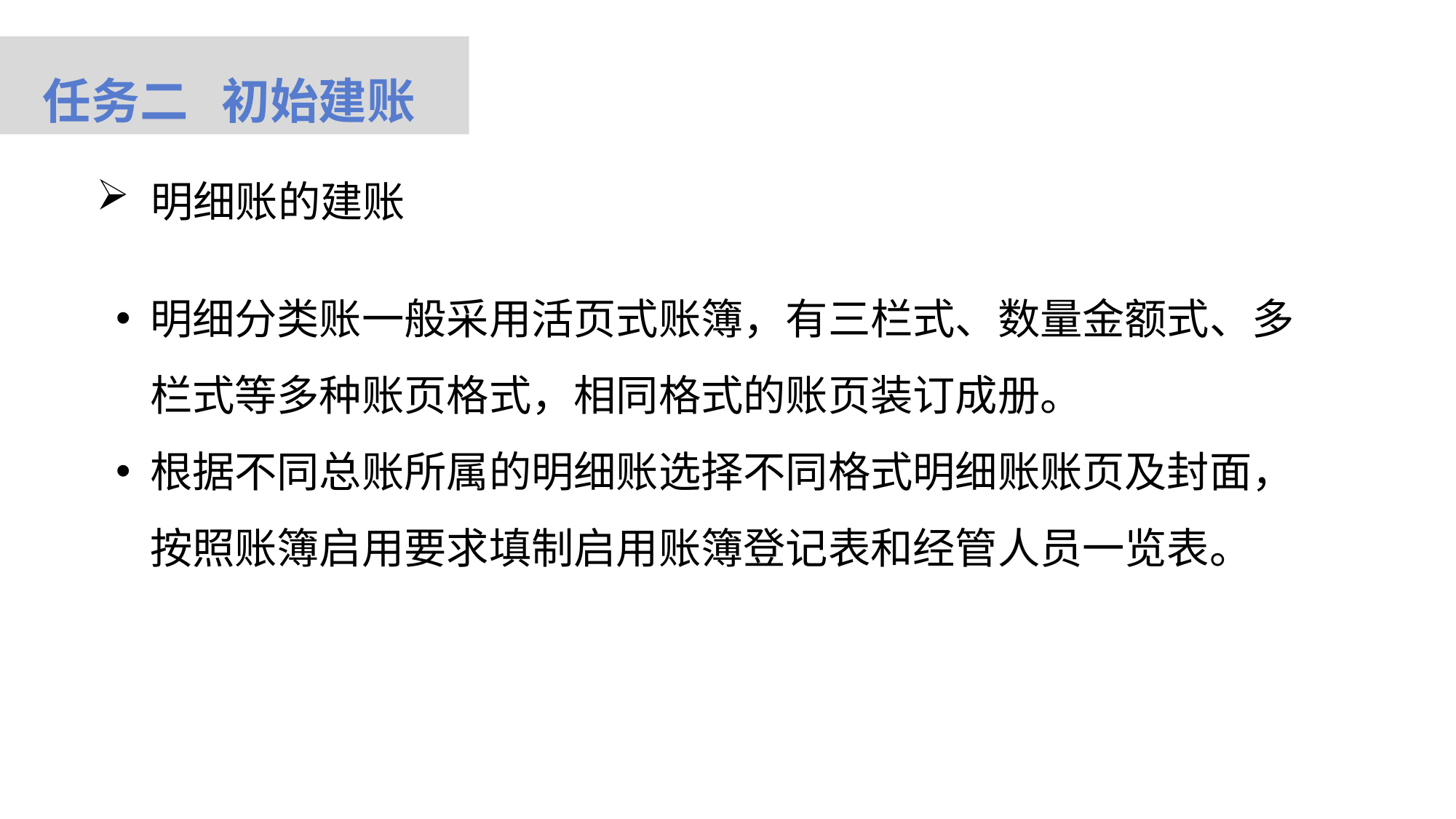

任务二   初始建账

明细账的建账
明细分类账一般采用活页式账簿，有三栏式、数量金额式、多栏式等多种账页格式，相同格式的账页装订成册。
根据不同总账所属的明细账选择不同格式明细账账页及封面，按照账簿启用要求填制启用账簿登记表和经管人员一览表。

15